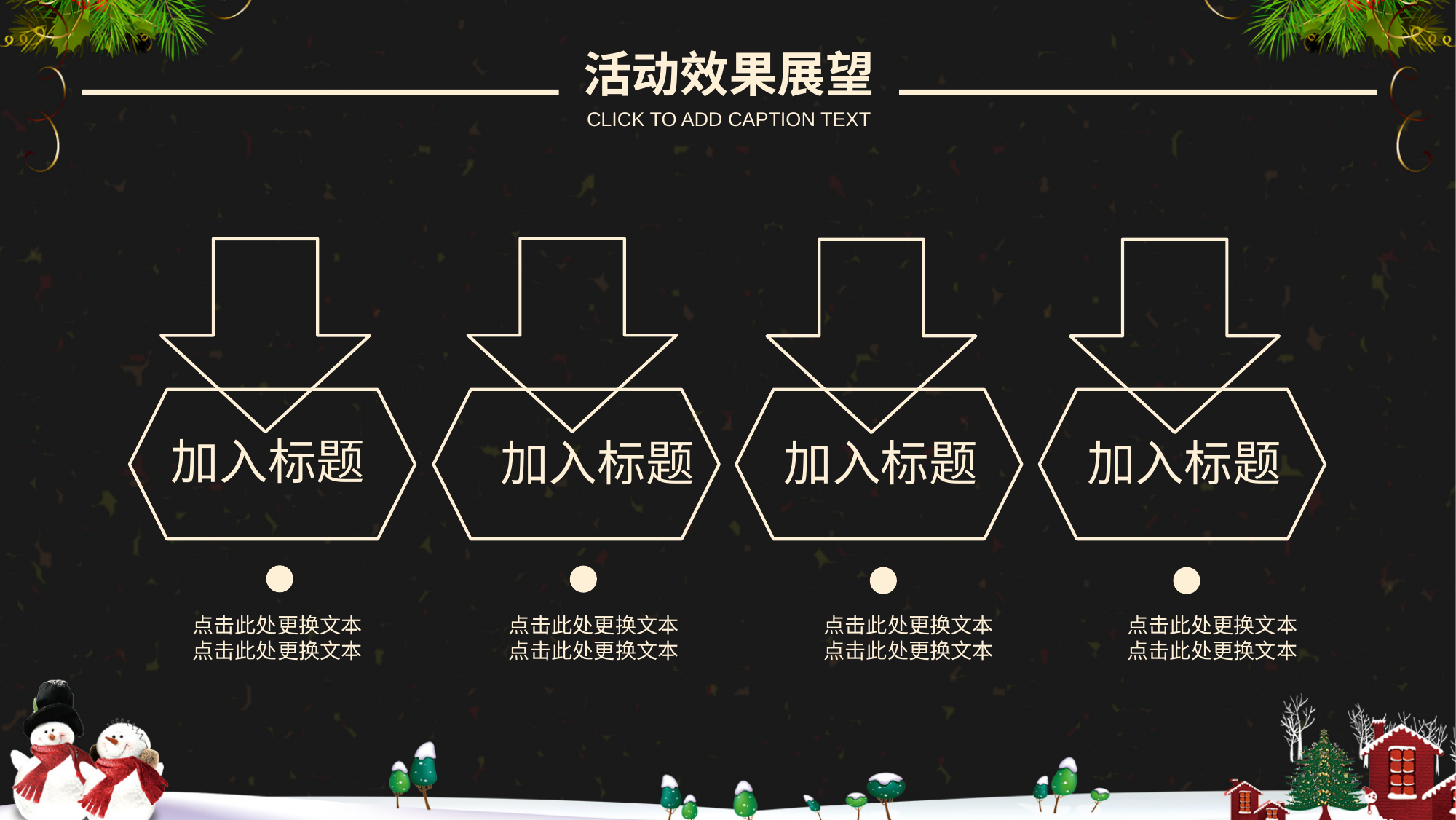

活动效果展望

CLICK TO ADD CAPTION TEXT

加入标题
加入标题
加入标题
加入标题

点击此处更换文本
点击此处更换文本
点击此处更换文本
点击此处更换文本
点击此处更换文本
点击此处更换文本
点击此处更换文本
点击此处更换文本